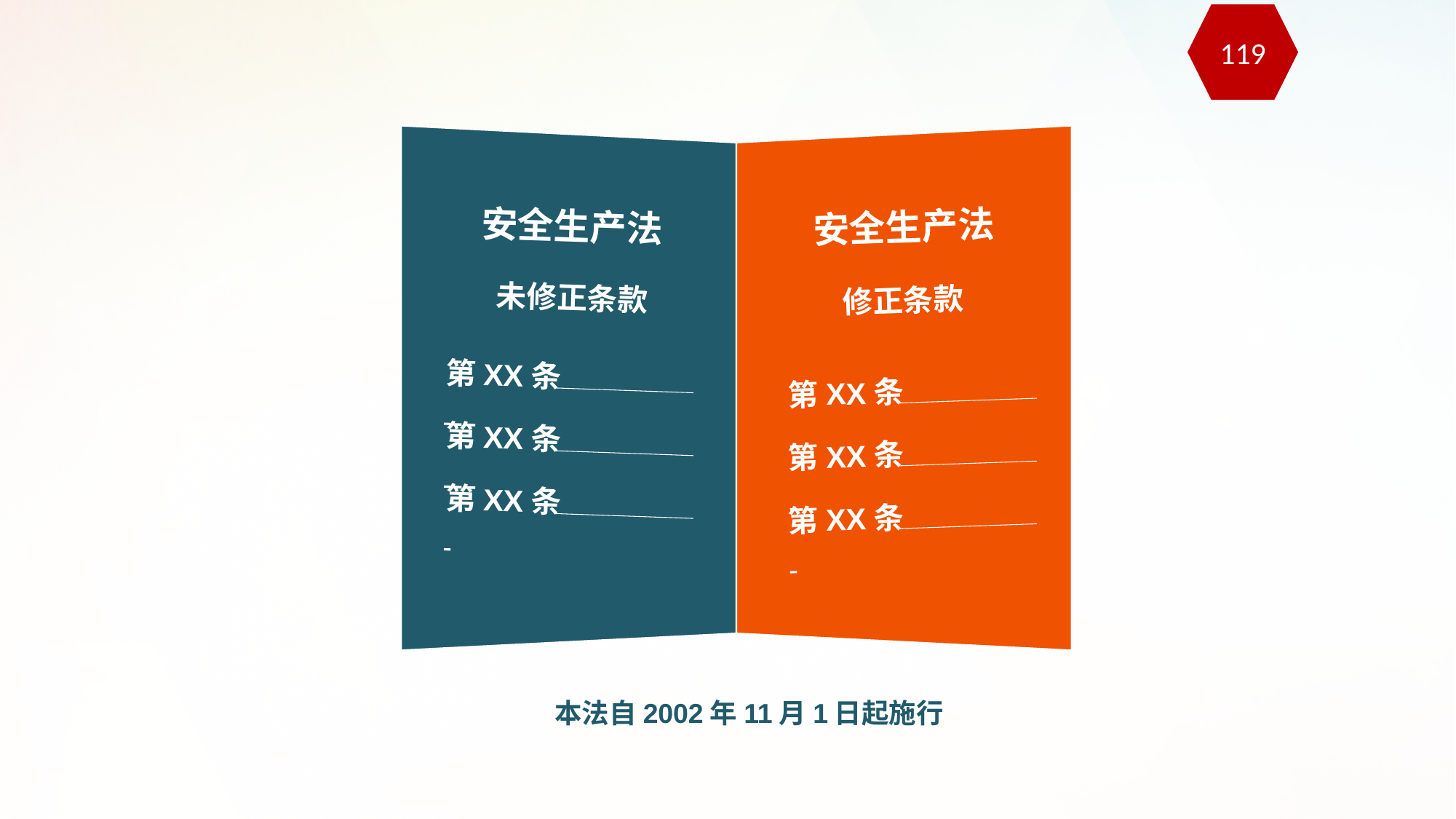

119
安全生产法
安全生产法

未修正条款
修正条款
第XX条
第XX条
第XX条
第XX条
第XX条
第XX条
本法自2002年11月1日起施行